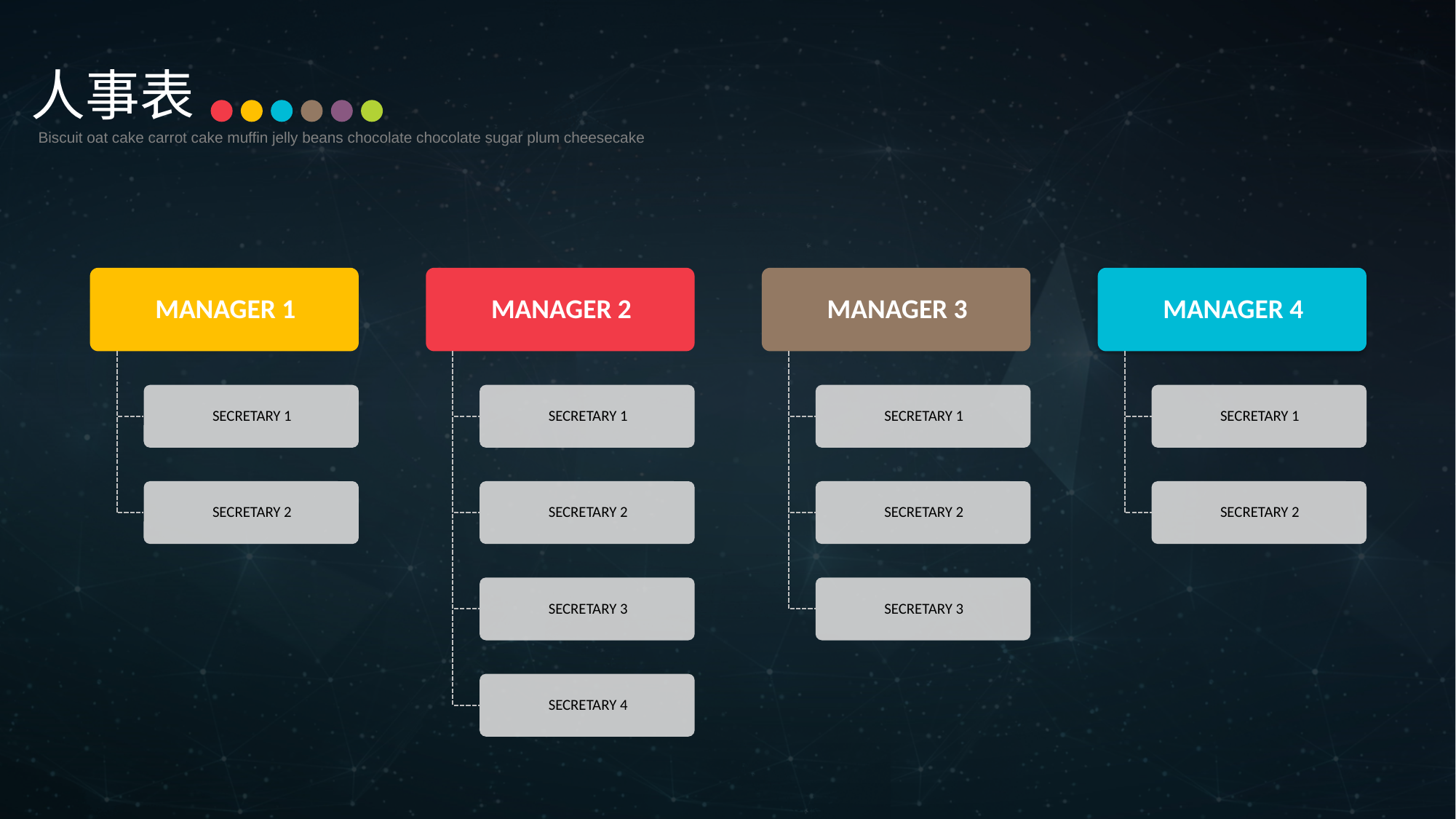

人事表

Biscuit oat cake carrot cake muffin jelly beans chocolate chocolate sugar plum cheesecake
MANAGER 1
SECRETARY 1
SECRETARY 2
MANAGER 2
SECRETARY 1
SECRETARY 2
SECRETARY 3
SECRETARY 4
MANAGER 3
SECRETARY 1
SECRETARY 2
SECRETARY 3
MANAGER 4
SECRETARY 1
SECRETARY 2